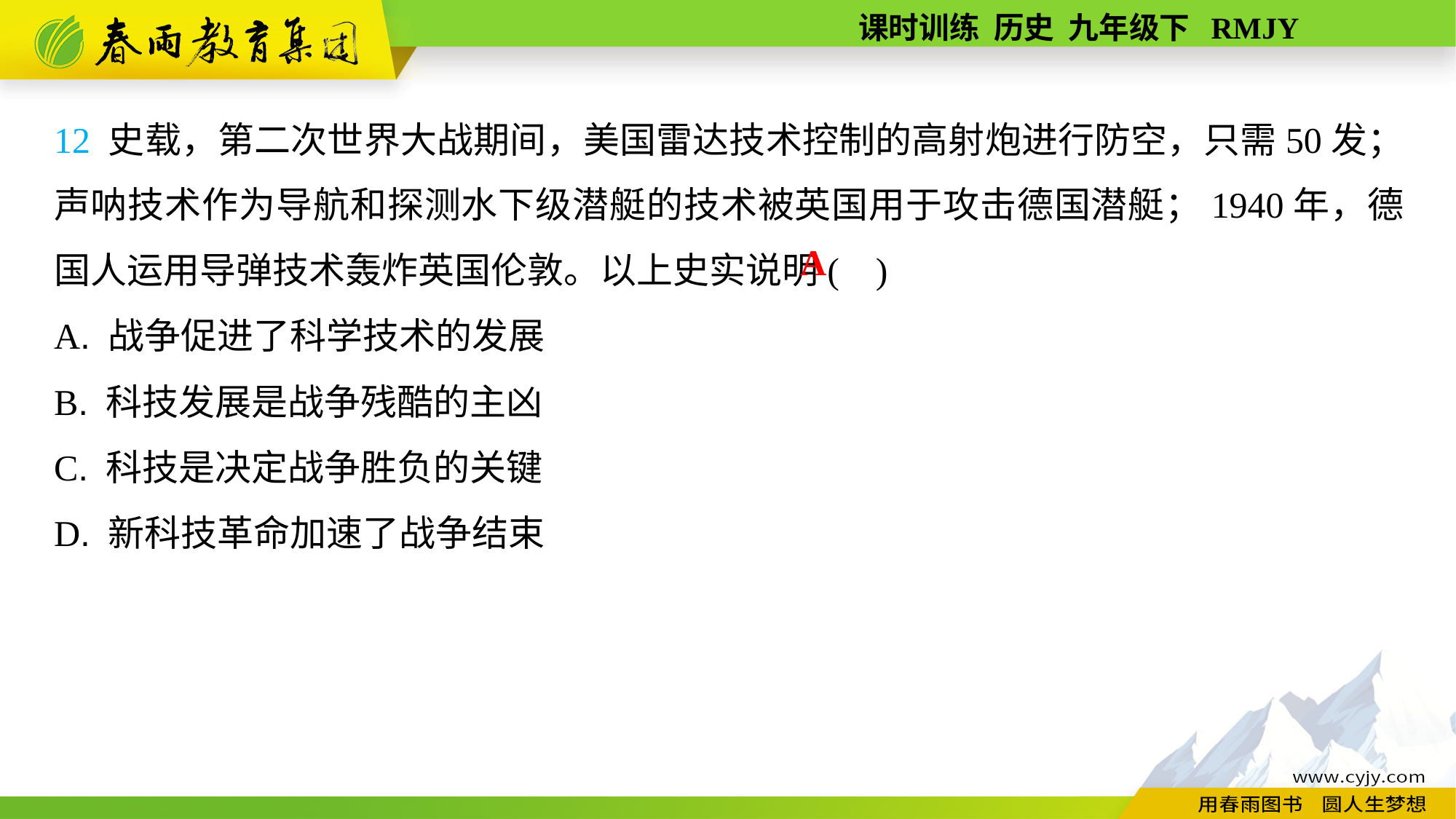

12 史载，第二次世界大战期间，美国雷达技术控制的高射炮进行防空，只需50发；声呐技术作为导航和探测水下级潜艇的技术被英国用于攻击德国潜艇；1940年，德国人运用导弹技术轰炸英国伦敦。以上史实说明(    )
A. 战争促进了科学技术的发展
B. 科技发展是战争残酷的主凶
C. 科技是决定战争胜负的关键
D. 新科技革命加速了战争结束
A